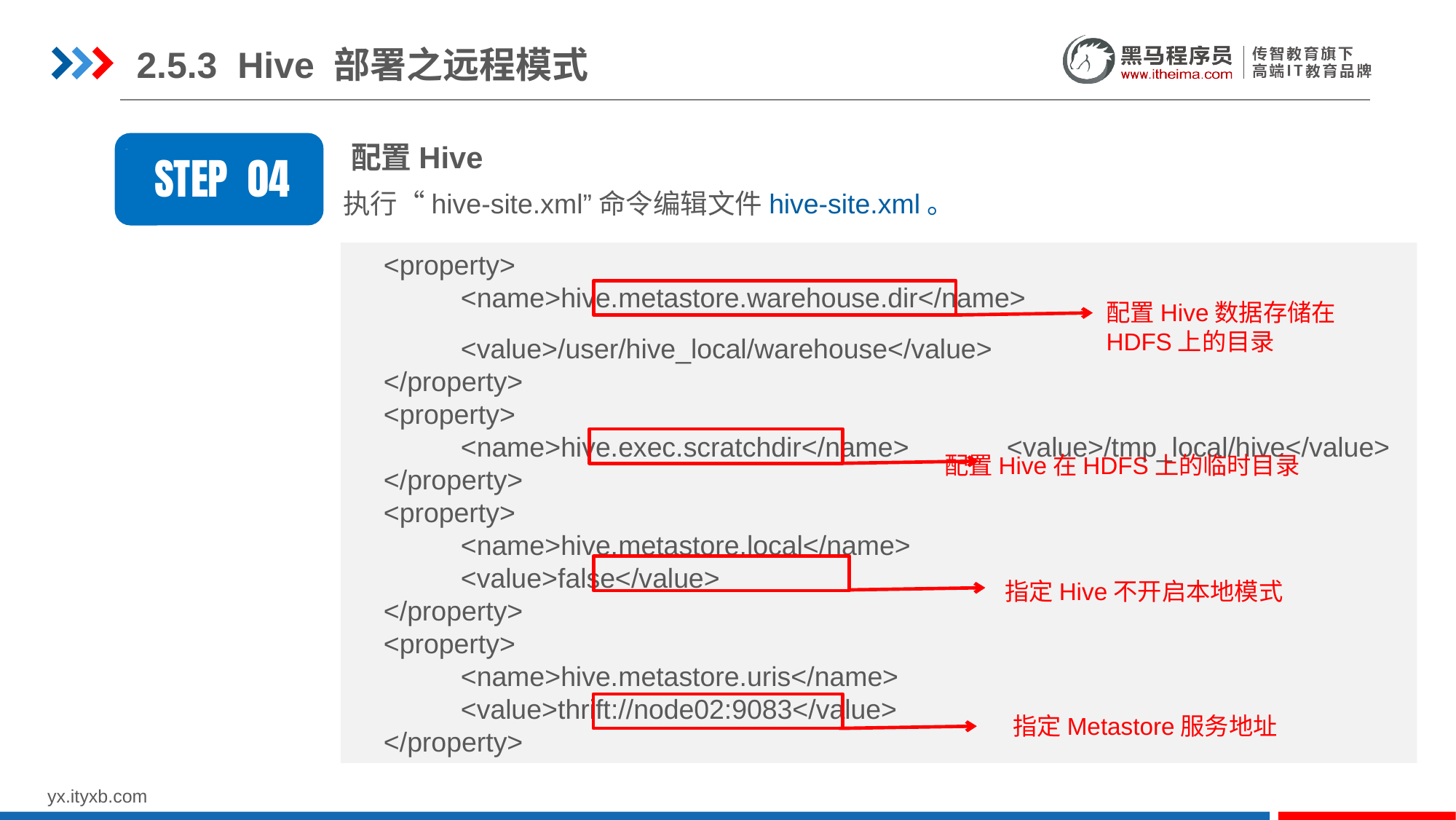

2.5.3  Hive 部署之远程模式
 配置Hive

STEP  04
执行“hive-site.xml”命令编辑文件hive-site.xml。
<property>
	<name>hive.metastore.warehouse.dir</name>
	<value>/user/hive_local/warehouse</value>
</property>
<property>
	<name>hive.exec.scratchdir</name>	<value>/tmp_local/hive</value>
</property>
<property>
	<name>hive.metastore.local</name>
	<value>false</value>
</property>
<property>
	<name>hive.metastore.uris</name>
	<value>thrift://node02:9083</value>
</property>

配置Hive数据存储在HDFS上的目录

配置Hive在HDFS上的临时目录

指定Hive不开启本地模式

指定Metastore服务地址